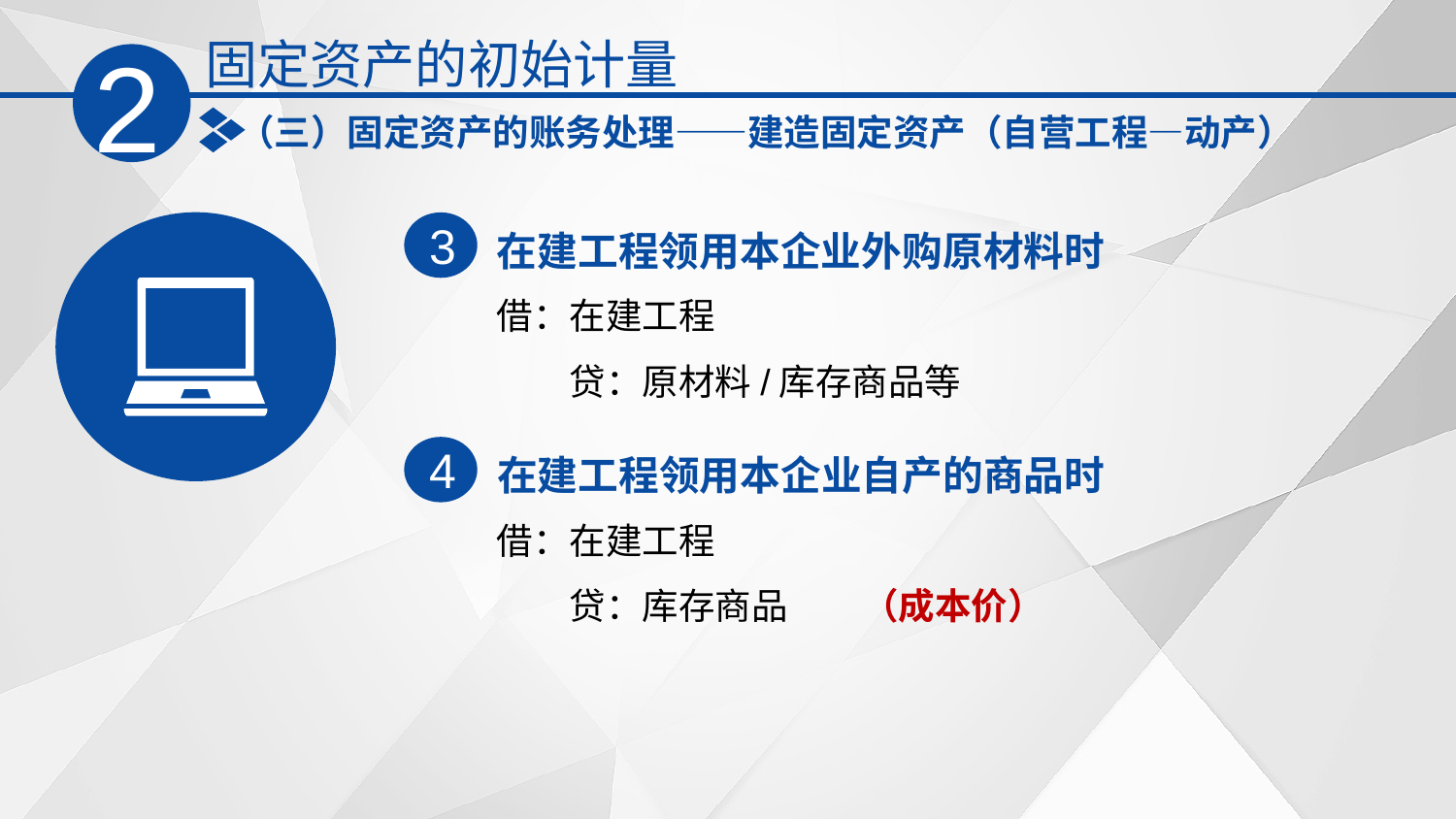

固定资产的初始计量
2

（三）固定资产的账务处理——建造固定资产（自营工程—动产）

在建工程领用本企业外购原材料时

3
借：在建工程
　　贷：原材料/库存商品等
在建工程领用本企业自产的商品时
4
借：在建工程
　　贷：库存商品         （成本价）